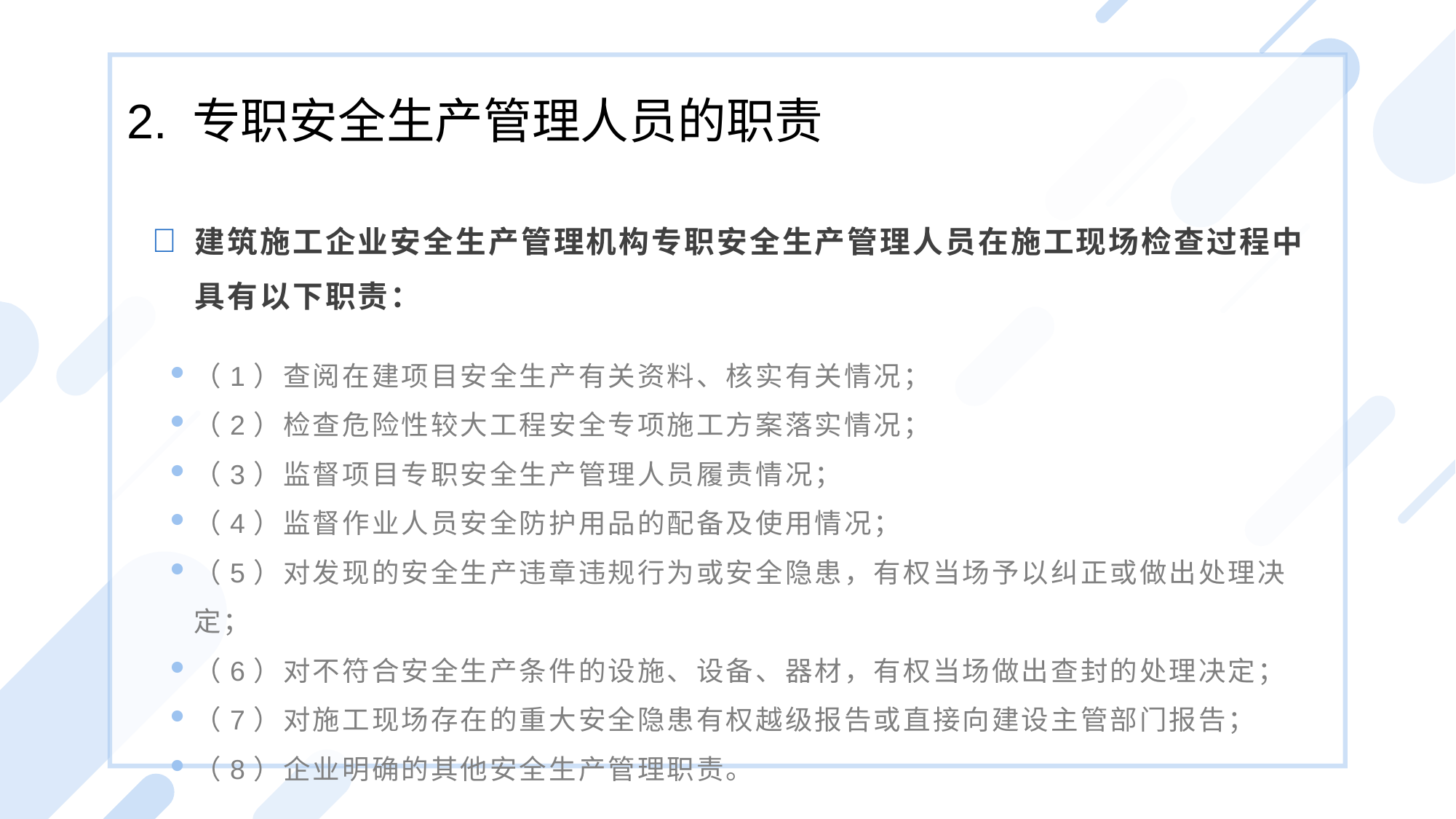

2. 专职安全生产管理人员的职责
建筑施工企业安全生产管理机构专职安全生产管理人员在施工现场检查过程中具有以下职责：
（1）查阅在建项目安全生产有关资料、核实有关情况；
（2）检查危险性较大工程安全专项施工方案落实情况；
（3）监督项目专职安全生产管理人员履责情况；
（4）监督作业人员安全防护用品的配备及使用情况；
（5）对发现的安全生产违章违规行为或安全隐患，有权当场予以纠正或做出处理决定；
（6）对不符合安全生产条件的设施、设备、器材，有权当场做出查封的处理决定；
（7）对施工现场存在的重大安全隐患有权越级报告或直接向建设主管部门报告；
（8）企业明确的其他安全生产管理职责。